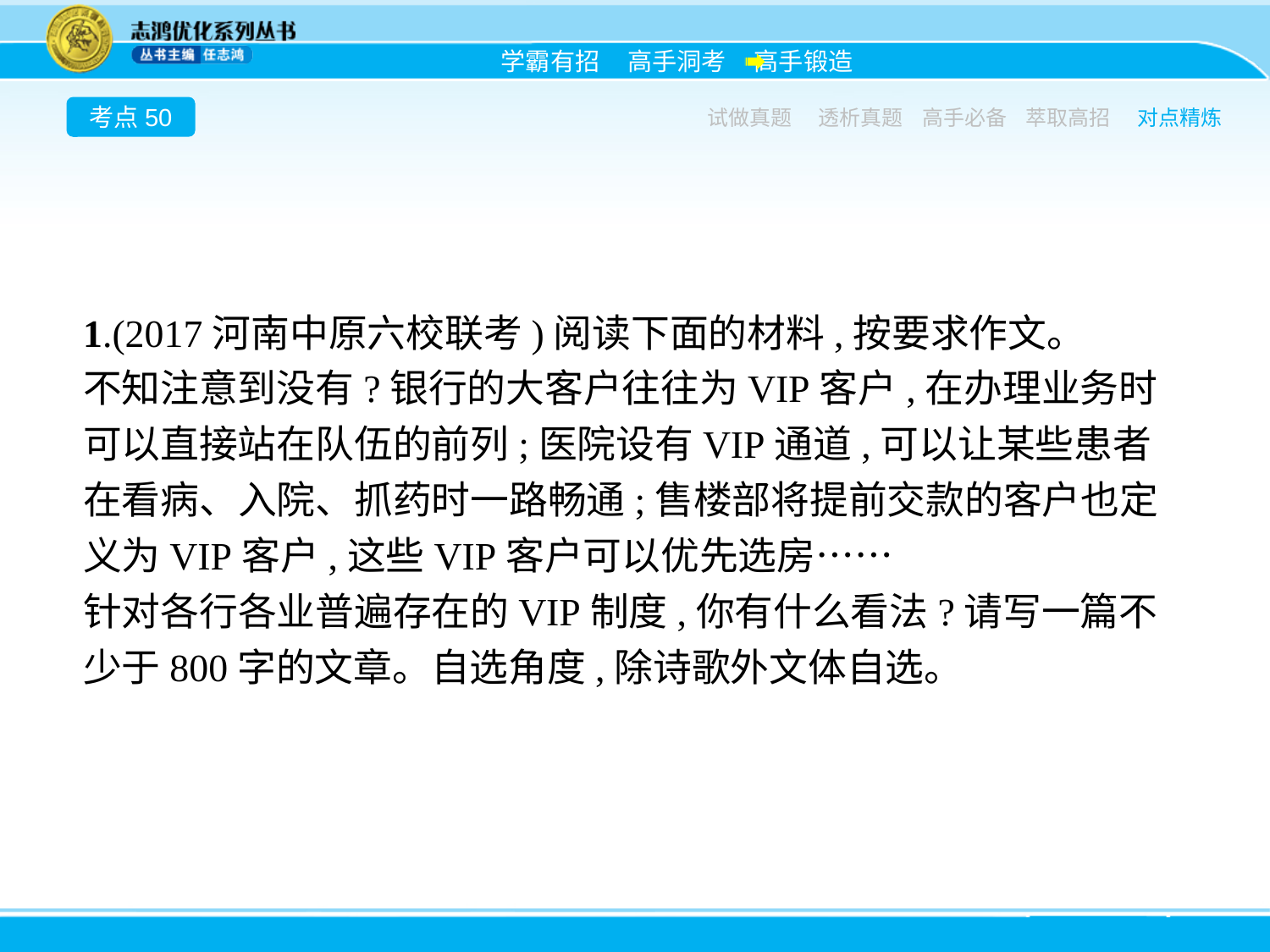

考点50
试做真题
透析真题
高手必备
萃取高招
对点精炼
1.(2017河南中原六校联考)阅读下面的材料,按要求作文。
不知注意到没有?银行的大客户往往为VIP客户,在办理业务时可以直接站在队伍的前列;医院设有VIP通道,可以让某些患者在看病、入院、抓药时一路畅通;售楼部将提前交款的客户也定义为VIP客户,这些VIP客户可以优先选房……
针对各行各业普遍存在的VIP制度,你有什么看法?请写一篇不少于800字的文章。自选角度,除诗歌外文体自选。